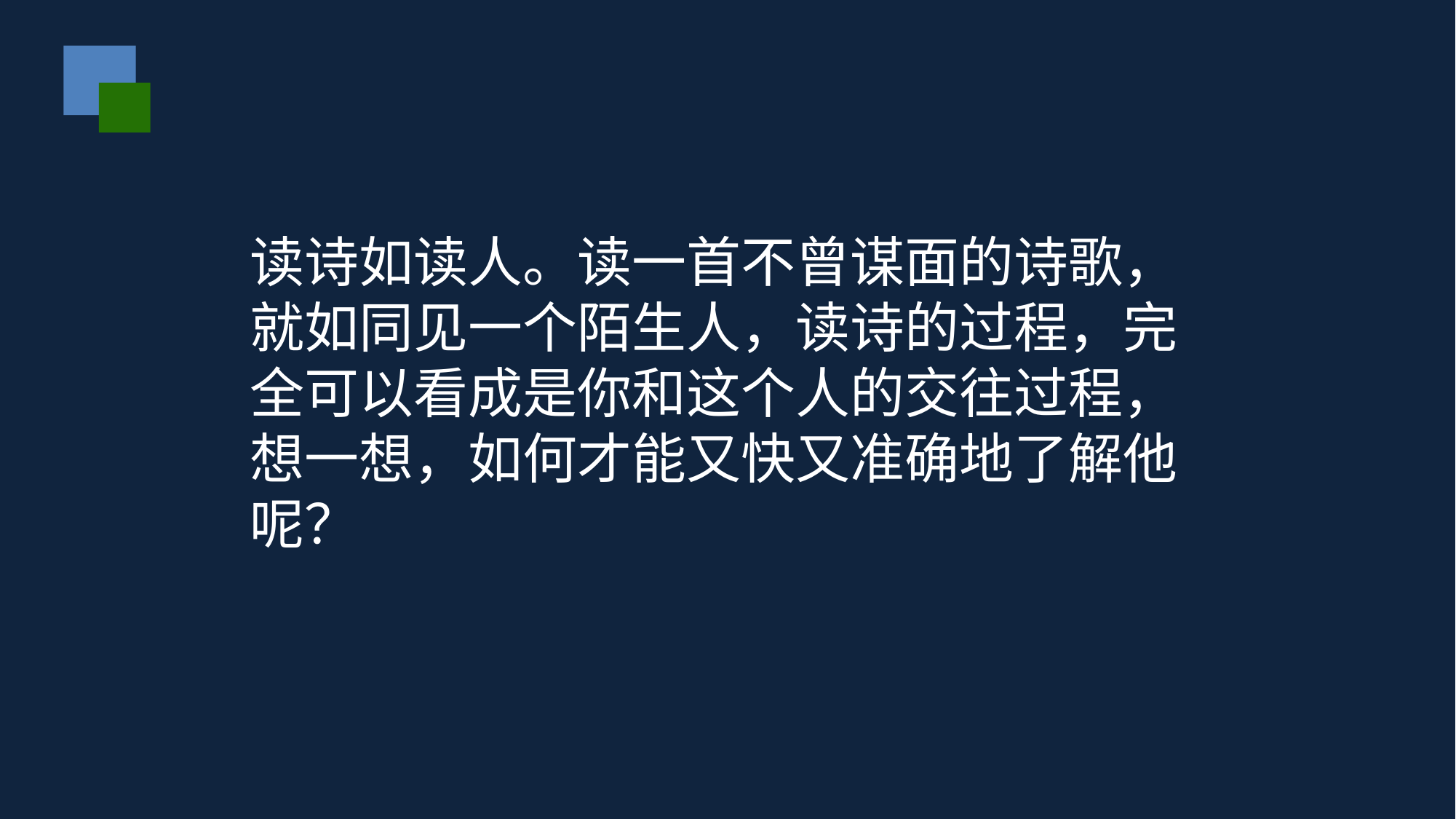

读诗如读人。读一首不曾谋面的诗歌，就如同见一个陌生人，读诗的过程，完全可以看成是你和这个人的交往过程，想一想，如何才能又快又准确地了解他呢？